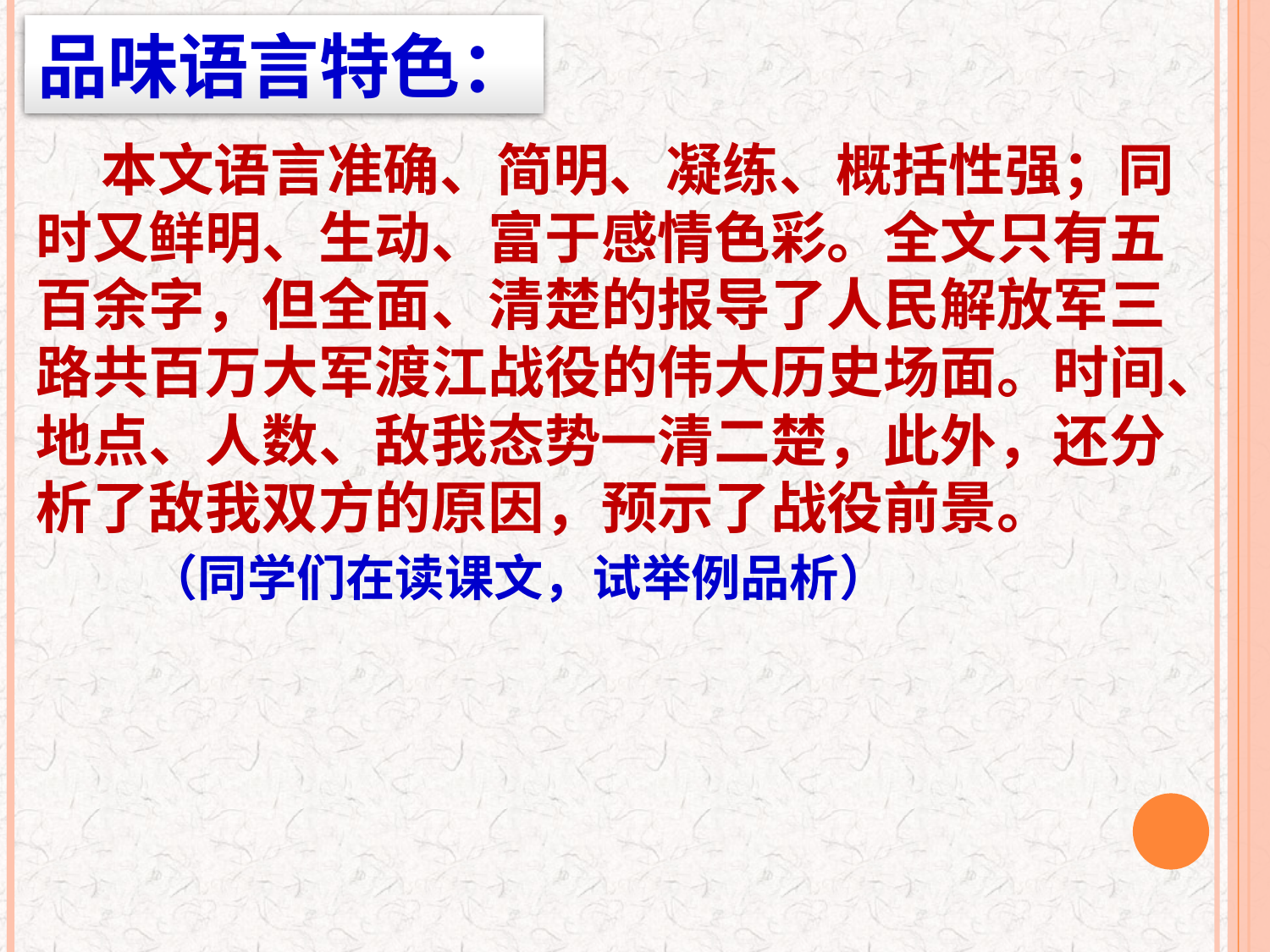

品味语言特色：
    本文语言准确、简明、凝练、概括性强；同时又鲜明、生动、富于感情色彩。全文只有五百余字，但全面、清楚的报导了人民解放军三路共百万大军渡江战役的伟大历史场面。时间、地点、人数、敌我态势一清二楚，此外，还分析了敌我双方的原因，预示了战役前景。
         （同学们在读课文，试举例品析）